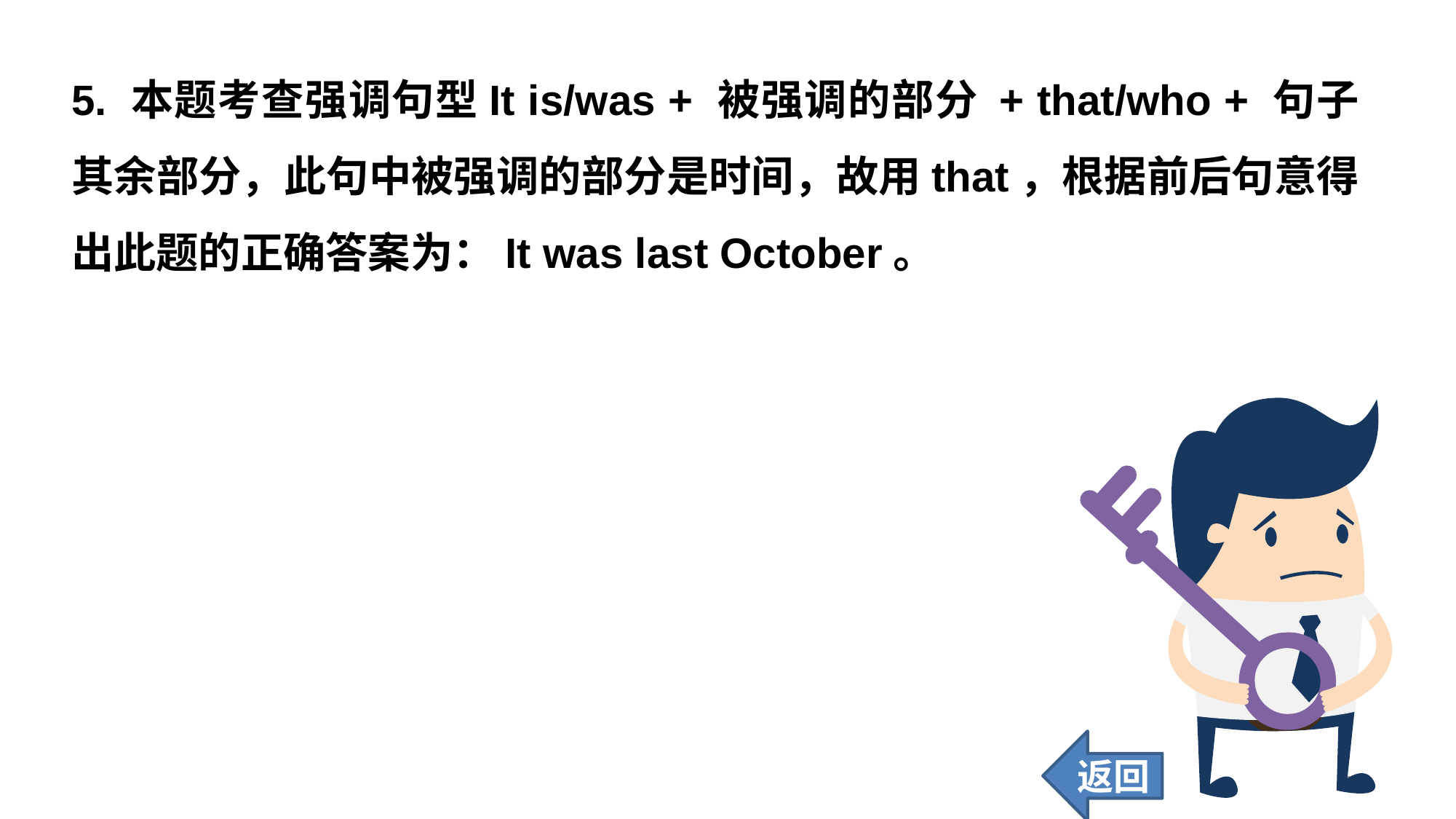

5. 本题考查强调句型It is/was + 被强调的部分 + that/who + 句子其余部分，此句中被强调的部分是时间，故用that，根据前后句意得出此题的正确答案为：It was last October。

返回
100